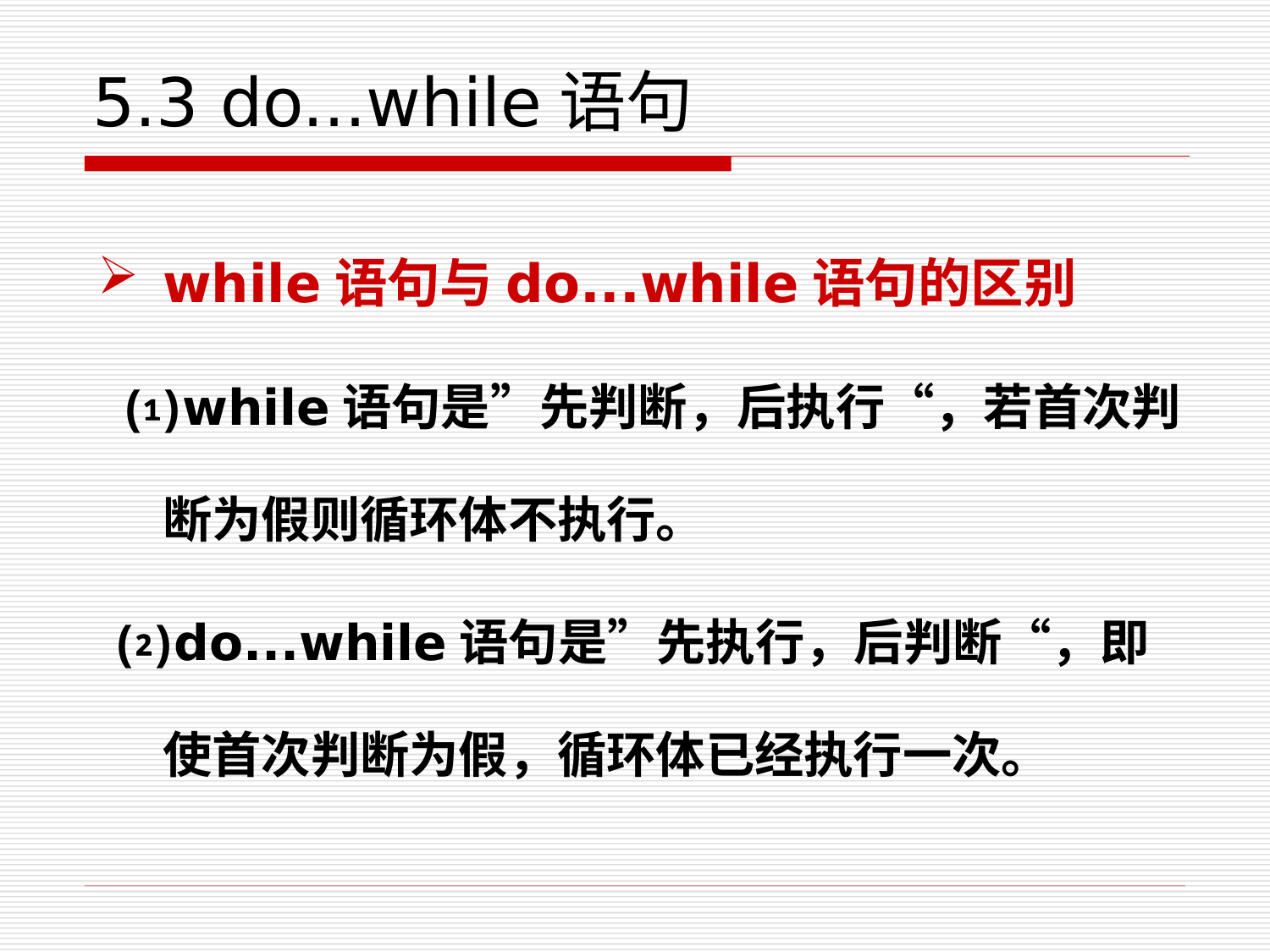

# 5.3 do...while语句
while语句与do...while语句的区别
  ⑴while语句是”先判断，后执行“，若首次判断为假则循环体不执行。
 ⑵do...while语句是”先执行，后判断“，即使首次判断为假，循环体已经执行一次。